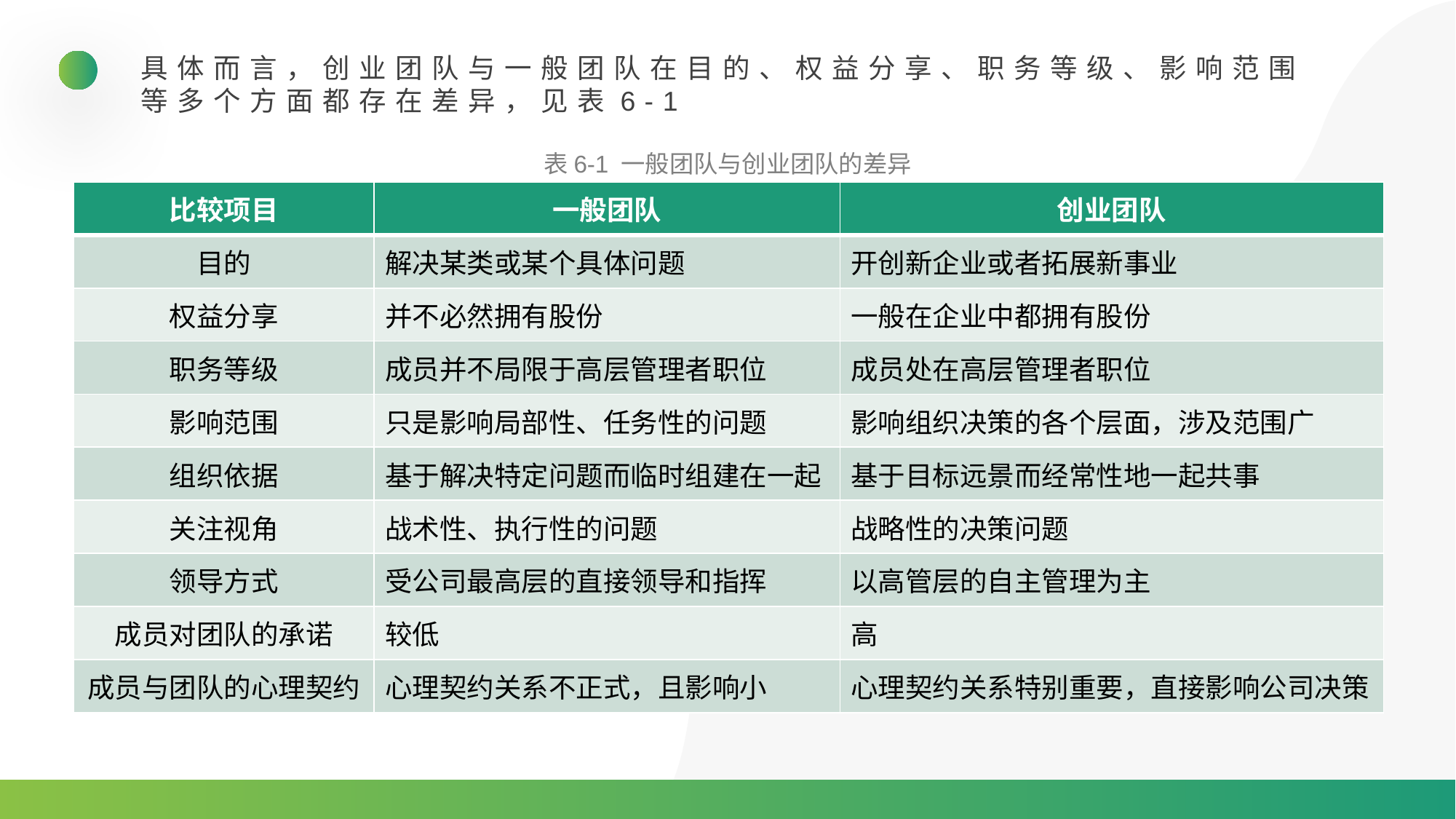

具体而言，创业团队与一般团队在目的、权益分享、职务等级、影响范围等多个方面都存在差异，见表6-1
表6-1 一般团队与创业团队的差异
| 比较项目 | 一般团队 | 创业团队 |
| --- | --- | --- |
| 目的 | 解决某类或某个具体问题 | 开创新企业或者拓展新事业 |
| 权益分享 | 并不必然拥有股份 | 一般在企业中都拥有股份 |
| 职务等级 | 成员并不局限于高层管理者职位 | 成员处在高层管理者职位 |
| 影响范围 | 只是影响局部性、任务性的问题 | 影响组织决策的各个层面，涉及范围广 |
| 组织依据 | 基于解决特定问题而临时组建在一起 | 基于目标远景而经常性地一起共事 |
| 关注视角 | 战术性、执行性的问题 | 战略性的决策问题 |
| 领导方式 | 受公司最高层的直接领导和指挥 | 以高管层的自主管理为主 |
| 成员对团队的承诺 | 较低 | 高 |
| 成员与团队的心理契约 | 心理契约关系不正式，且影响小 | 心理契约关系特别重要，直接影响公司决策 |